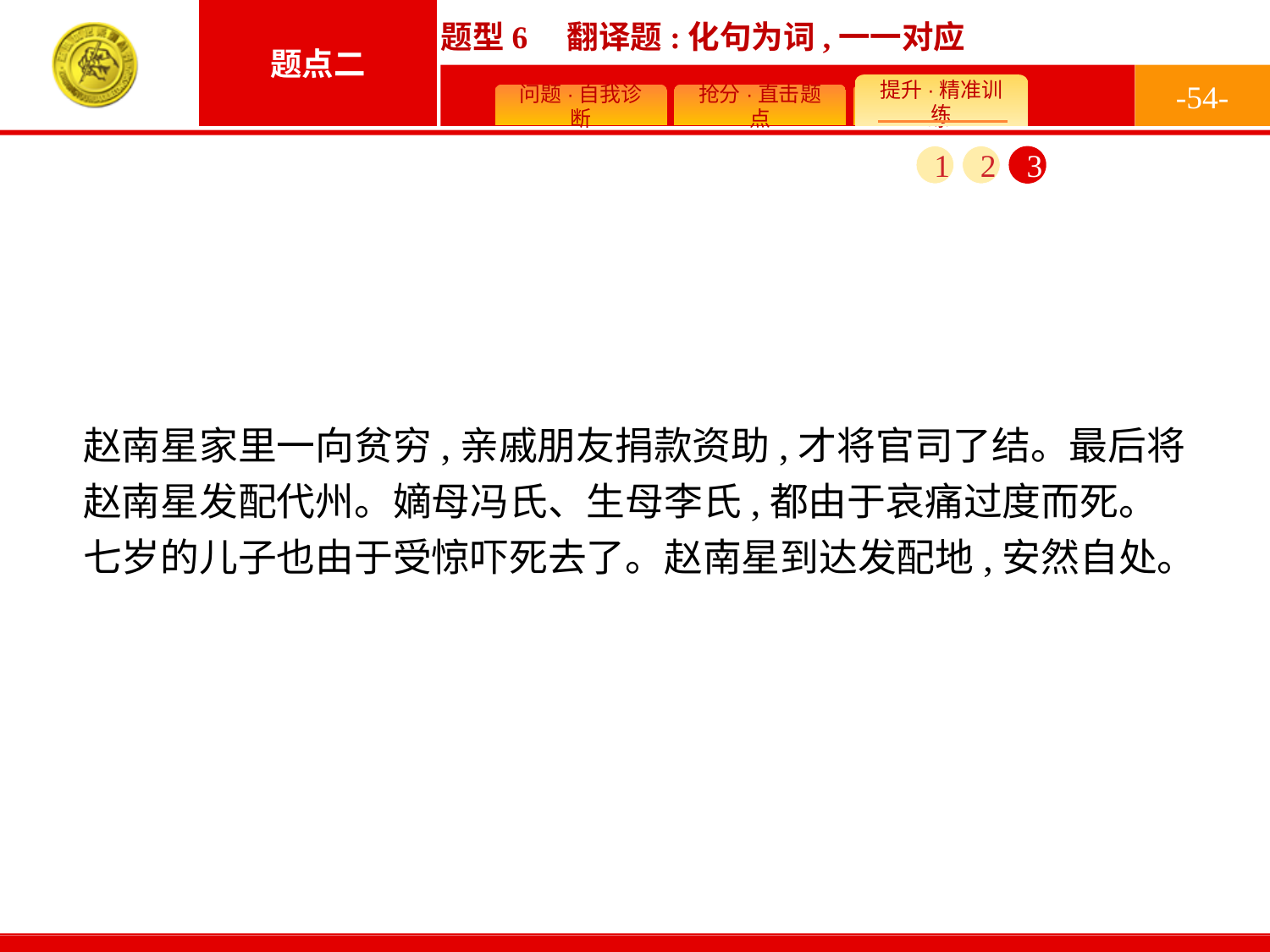

-54-
1
2
3
赵南星家里一向贫穷,亲戚朋友捐款资助,才将官司了结。最后将赵南星发配代州。嫡母冯氏、生母李氏,都由于哀痛过度而死。七岁的儿子也由于受惊吓死去了。赵南星到达发配地,安然自处。